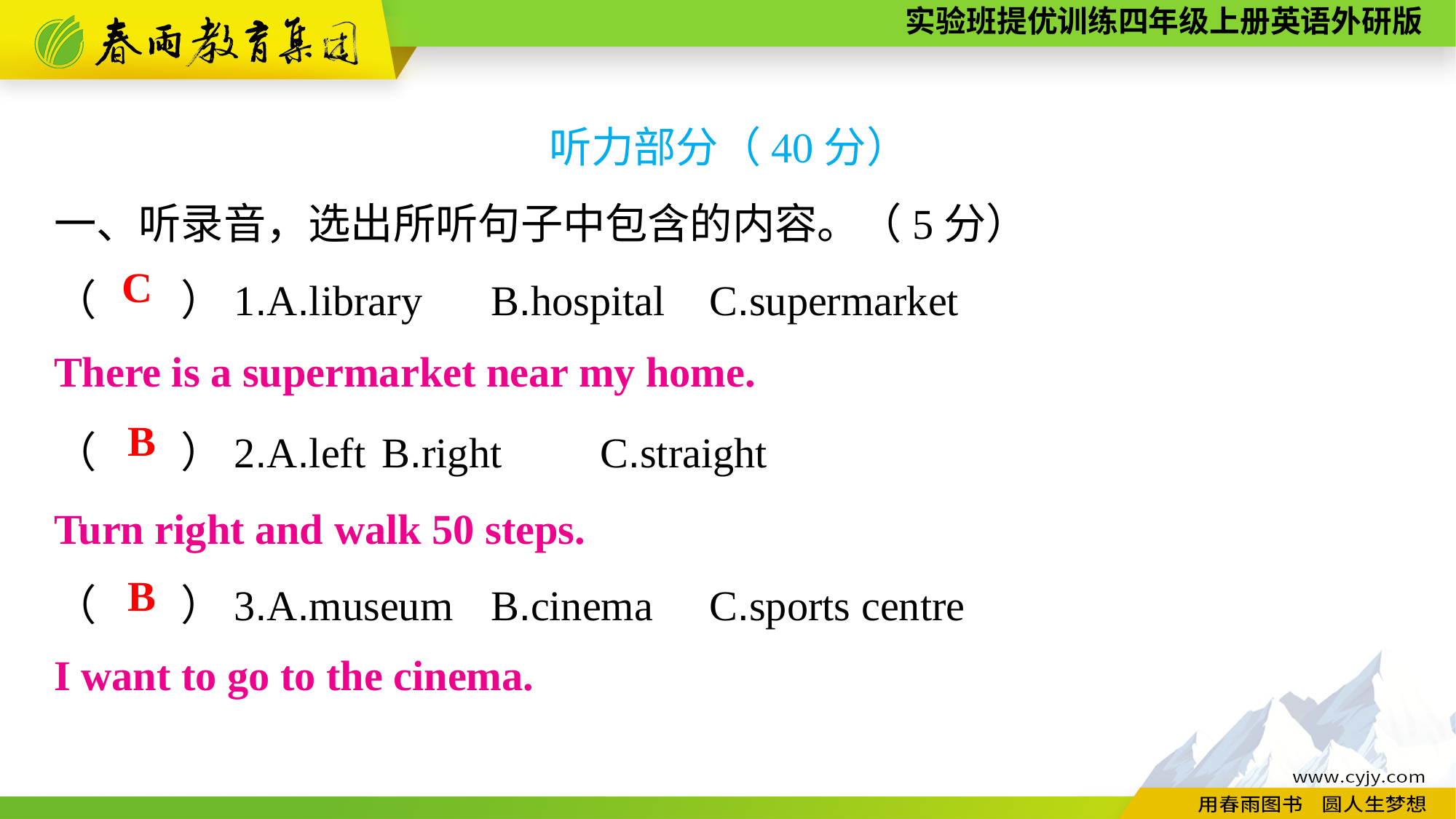

听力部分（40分）
一、听录音，选出所听句子中包含的内容。（5分）
（　　）1.A.library	B.hospital	C.supermarket

（　　）2.A.left	B.right	C.straight

（　　）3.A.museum	B.cinema	C.sports centre
C
There is a supermarket near my home.
B
Turn right and walk 50 steps.
B
I want to go to the cinema.